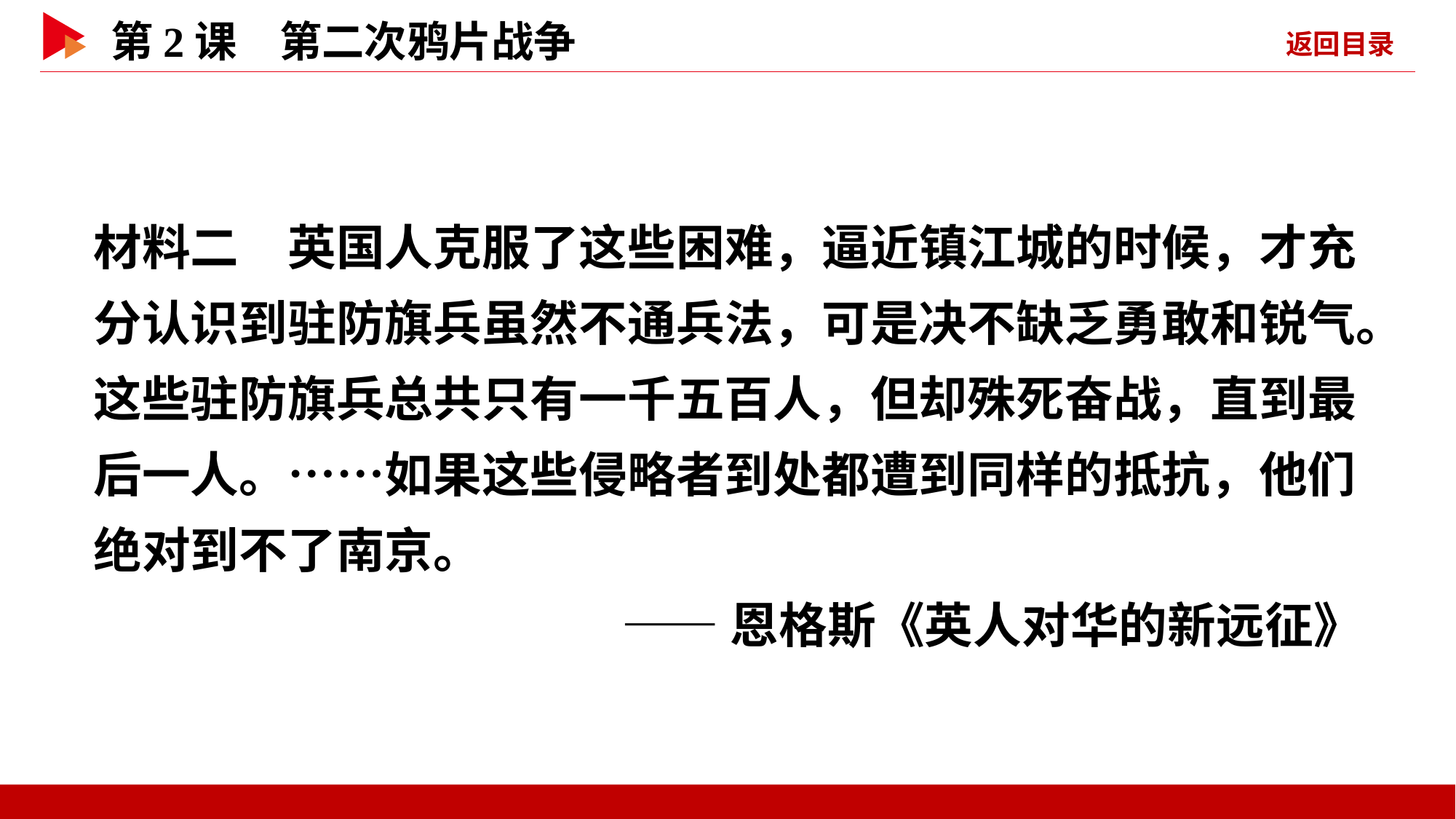

材料二　英国人克服了这些困难，逼近镇江城的时候，才充分认识到驻防旗兵虽然不通兵法，可是决不缺乏勇敢和锐气。这些驻防旗兵总共只有一千五百人，但却殊死奋战，直到最后一人。……如果这些侵略者到处都遭到同样的抵抗，他们绝对到不了南京。
——恩格斯《英人对华的新远征》